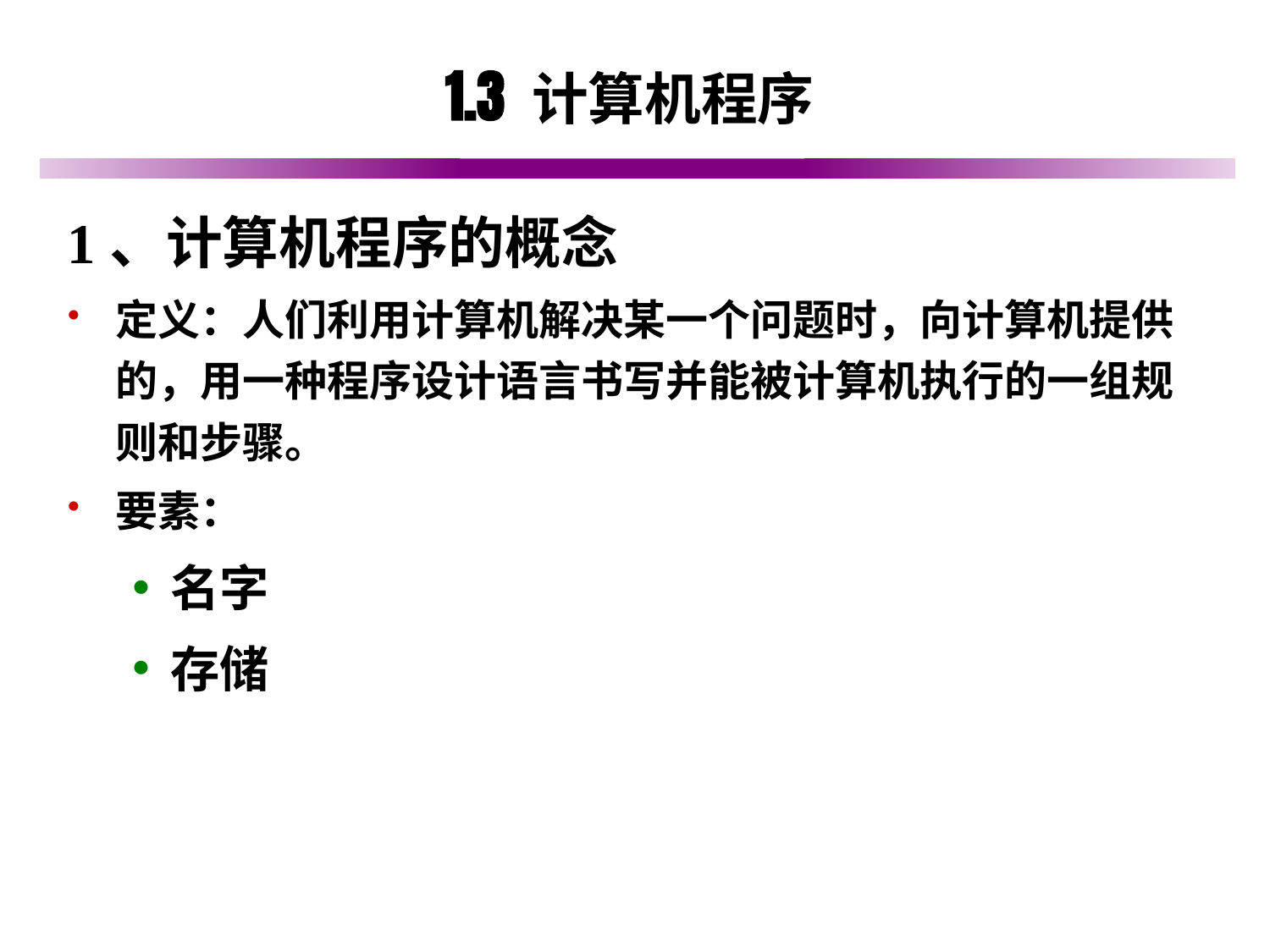

# 1.3 计算机程序
1、计算机程序的概念
定义：人们利用计算机解决某一个问题时，向计算机提供的，用一种程序设计语言书写并能被计算机执行的一组规则和步骤。
要素：
名字
存储